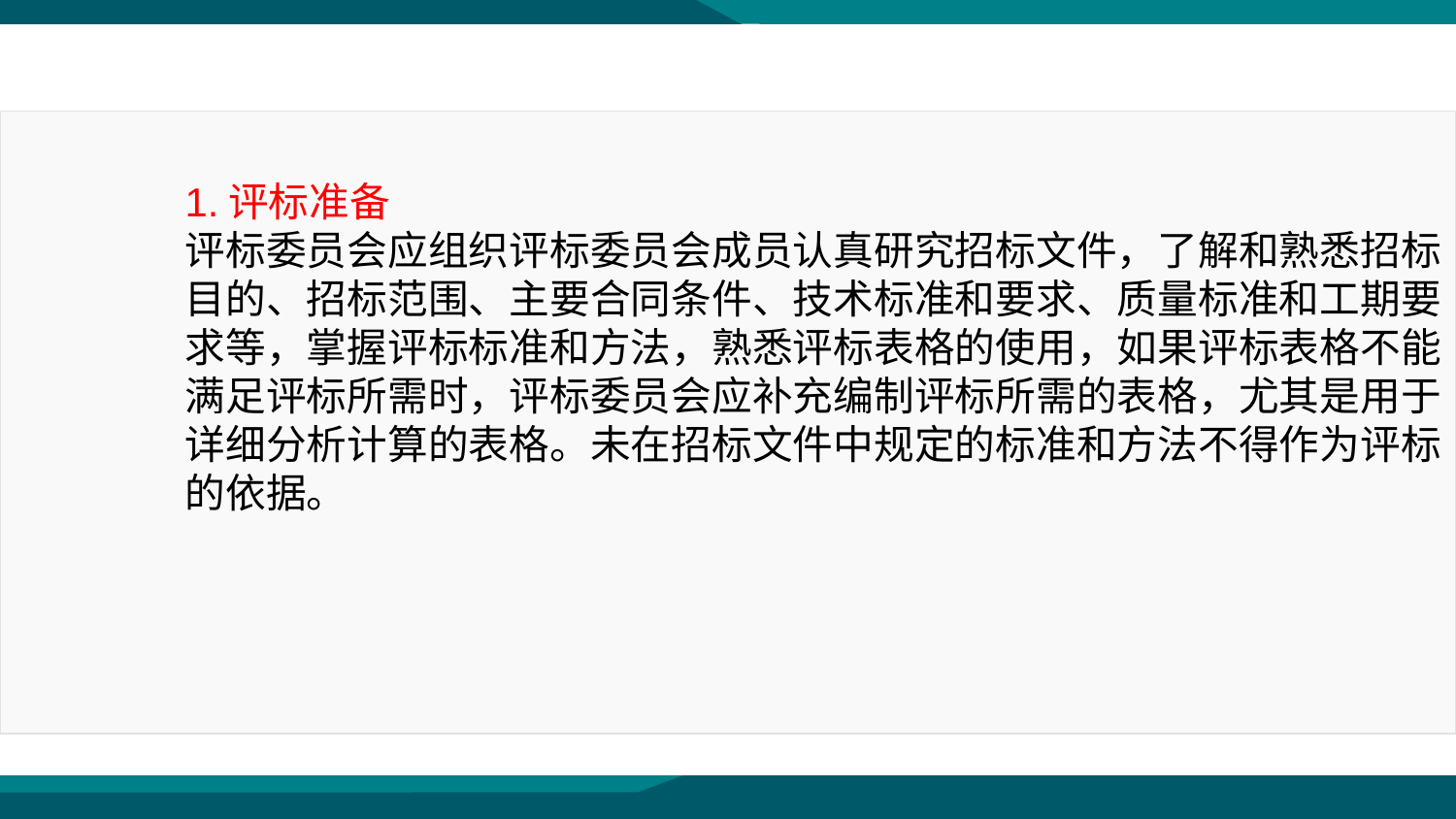

1.评标准备
评标委员会应组织评标委员会成员认真研究招标文件，了解和熟悉招标目的、招标范围、主要合同条件、技术标准和要求、质量标准和工期要求等，掌握评标标准和方法，熟悉评标表格的使用，如果评标表格不能满足评标所需时，评标委员会应补充编制评标所需的表格，尤其是用于详细分析计算的表格。未在招标文件中规定的标准和方法不得作为评标的依据。